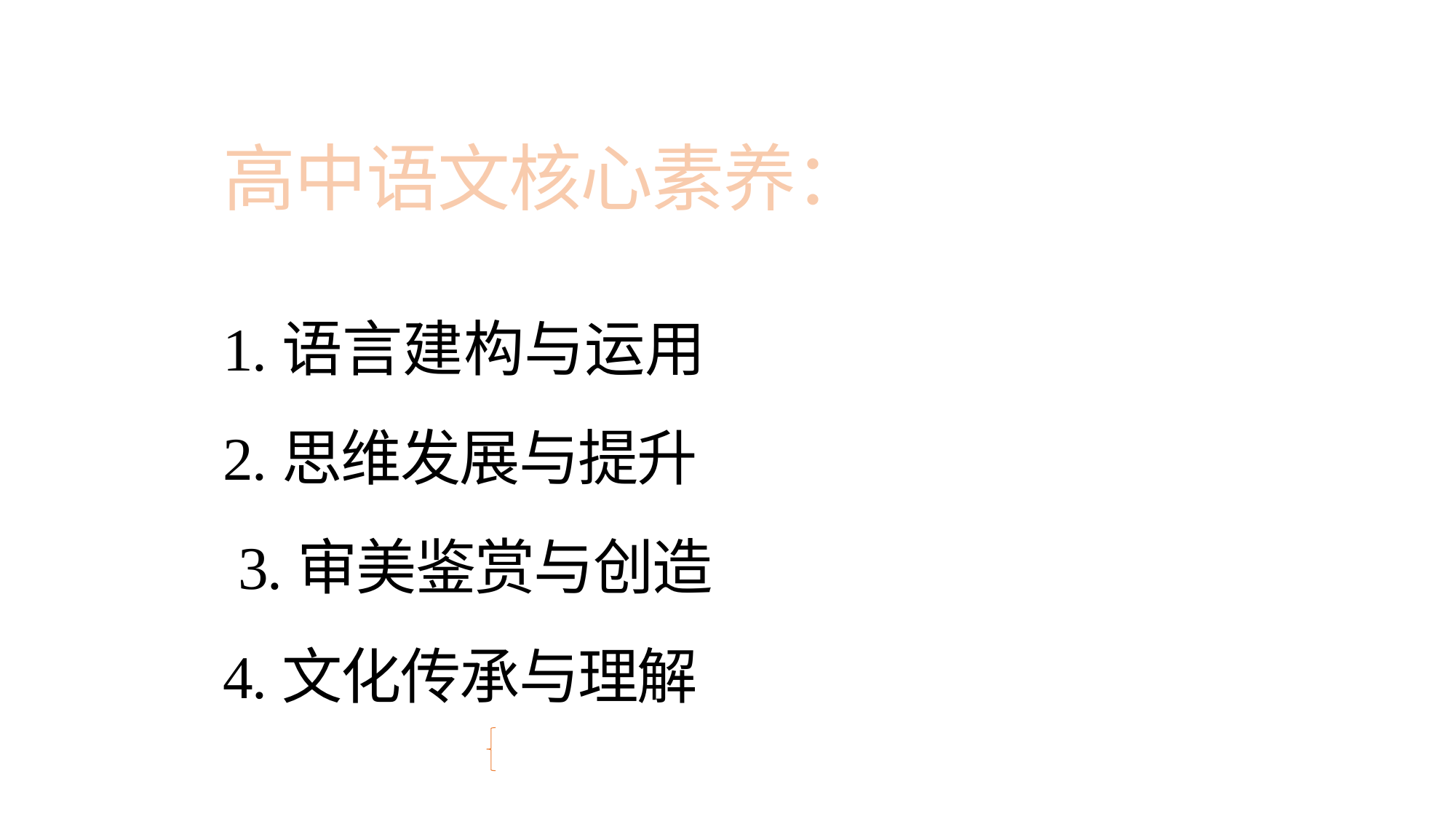

高中语文核心素养：

1.语言建构与运用
2.思维发展与提升
 3.审美鉴赏与创造
4.文化传承与理解